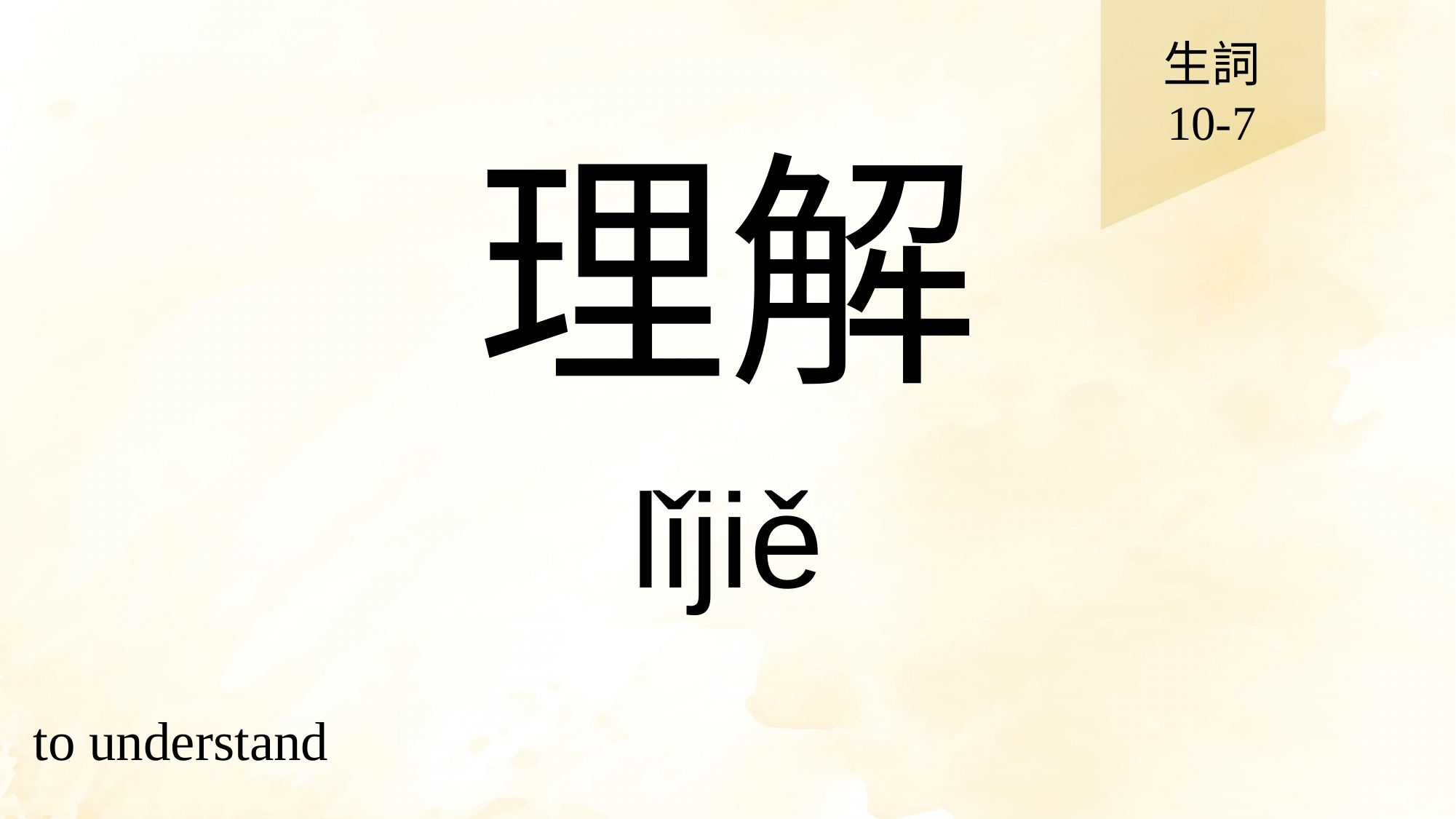

生詞
10-7
# 理解
lǐjiě
to understand